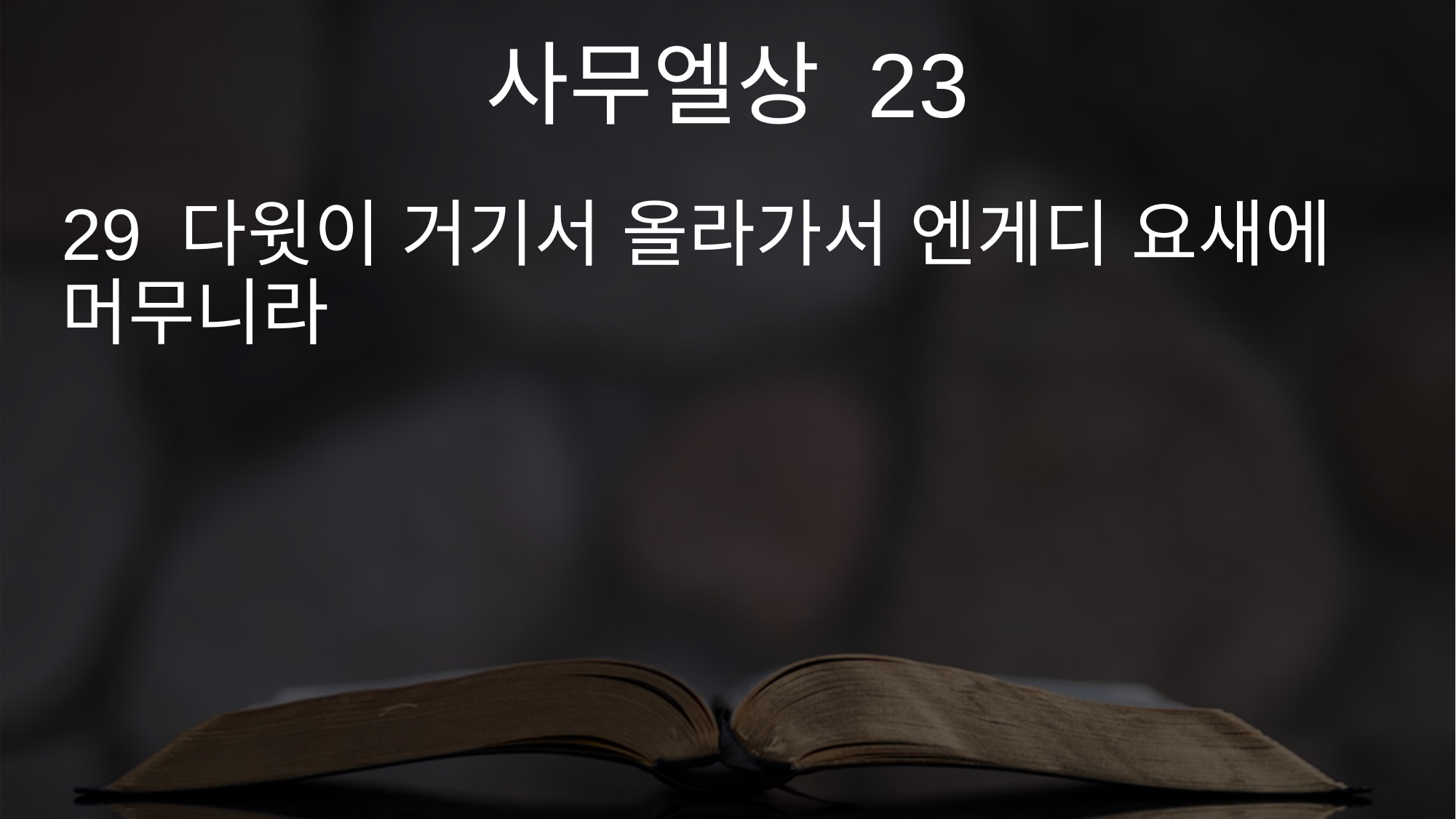

사무엘상 23
29 다윗이 거기서 올라가서 엔게디 요새에 머무니라